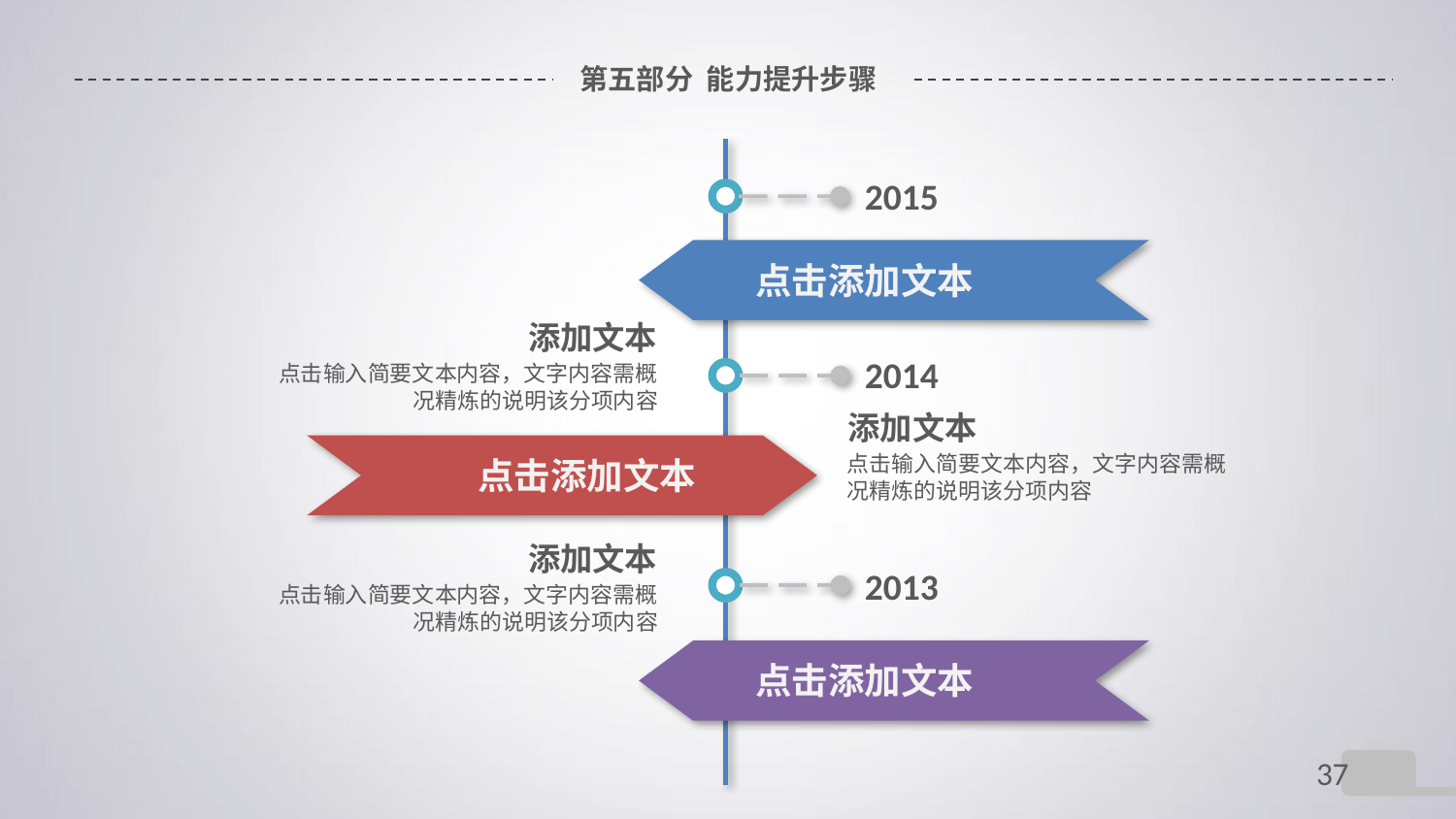

# 第五部分  能力提升步骤
2015

点击添加文本
添加文本
2014
点击输入简要文本内容，文字内容需概况精炼的说明该分项内容

添加文本

点击添加文本
点击输入简要文本内容，文字内容需概况精炼的说明该分项内容
添加文本
2013

点击输入简要文本内容，文字内容需概况精炼的说明该分项内容

点击添加文本